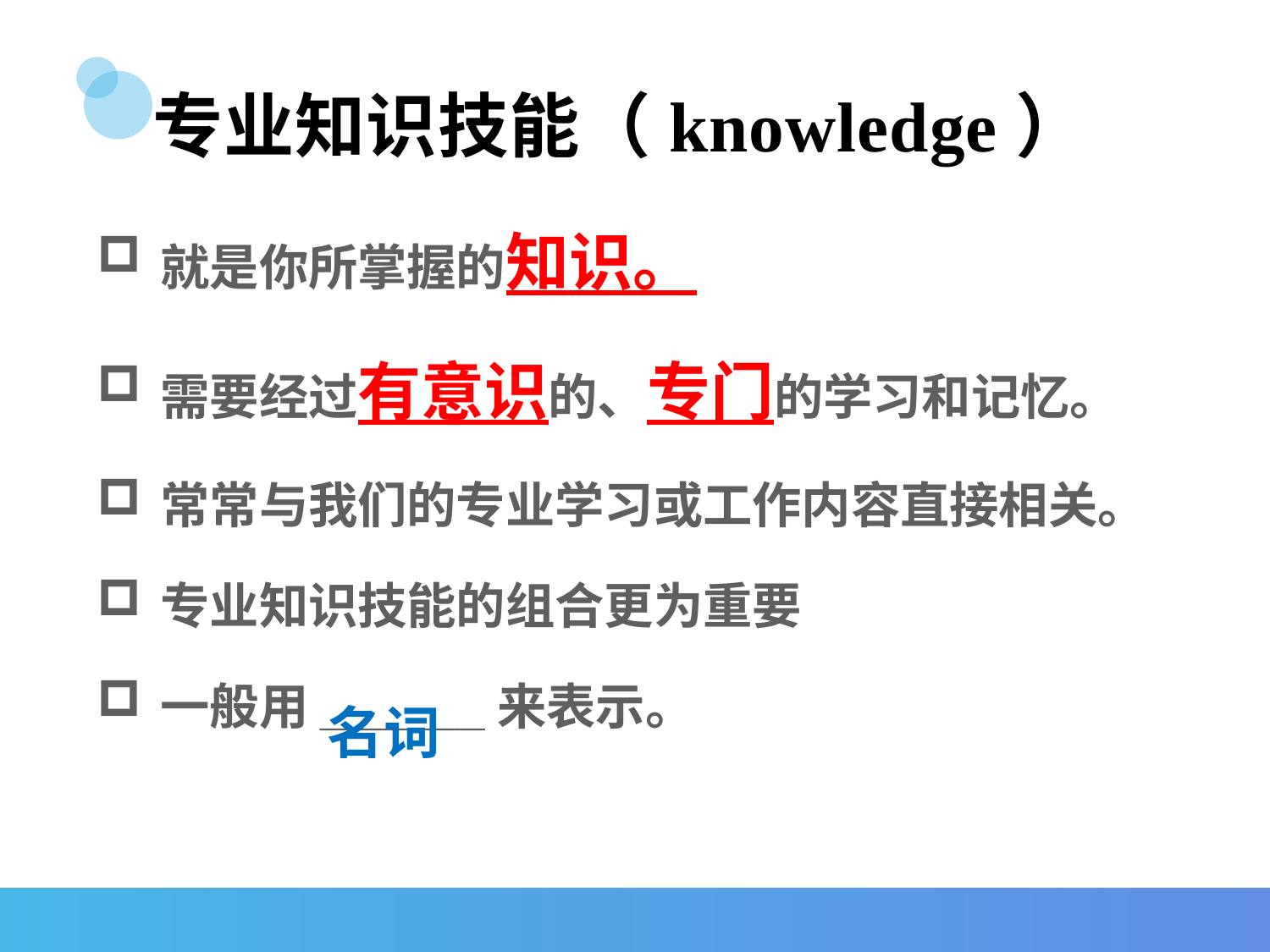

# 专业知识技能（knowledge）
就是你所掌握的知识。
需要经过有意识的、专门的学习和记忆。
常常与我们的专业学习或工作内容直接相关。
专业知识技能的组合更为重要
一般用______来表示。
名词